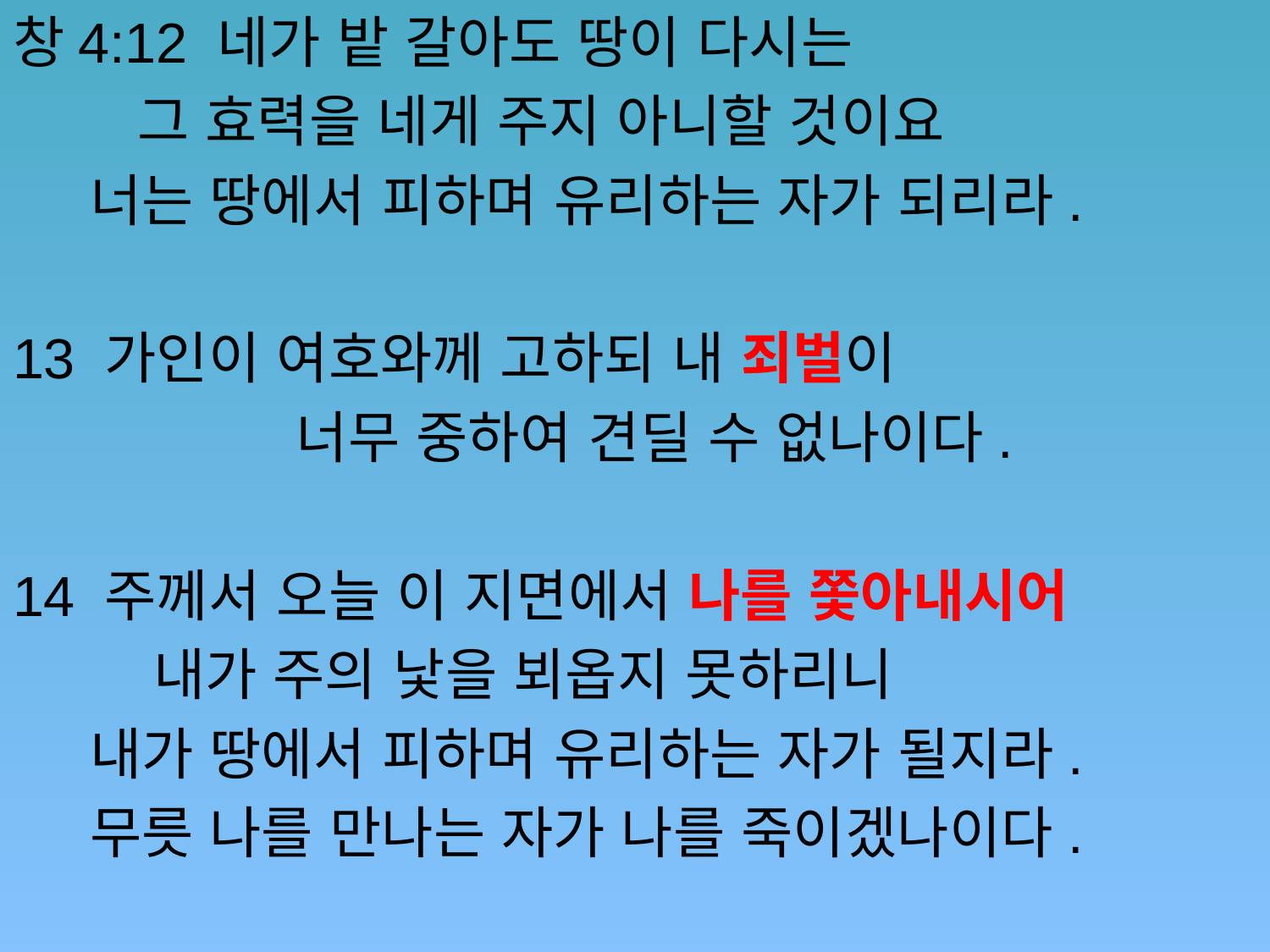

창4:12 네가 밭 갈아도 땅이 다시는
       그 효력을 네게 주지 아니할 것이요
    너는 땅에서 피하며 유리하는 자가 되리라.

13 가인이 여호와께 고하되 내 죄벌이
                 너무 중하여 견딜 수 없나이다.

14 주께서 오늘 이 지면에서 나를 쫓아내시어
        내가 주의 낯을 뵈옵지 못하리니
    내가 땅에서 피하며 유리하는 자가 될지라.
    무릇 나를 만나는 자가 나를 죽이겠나이다.
#